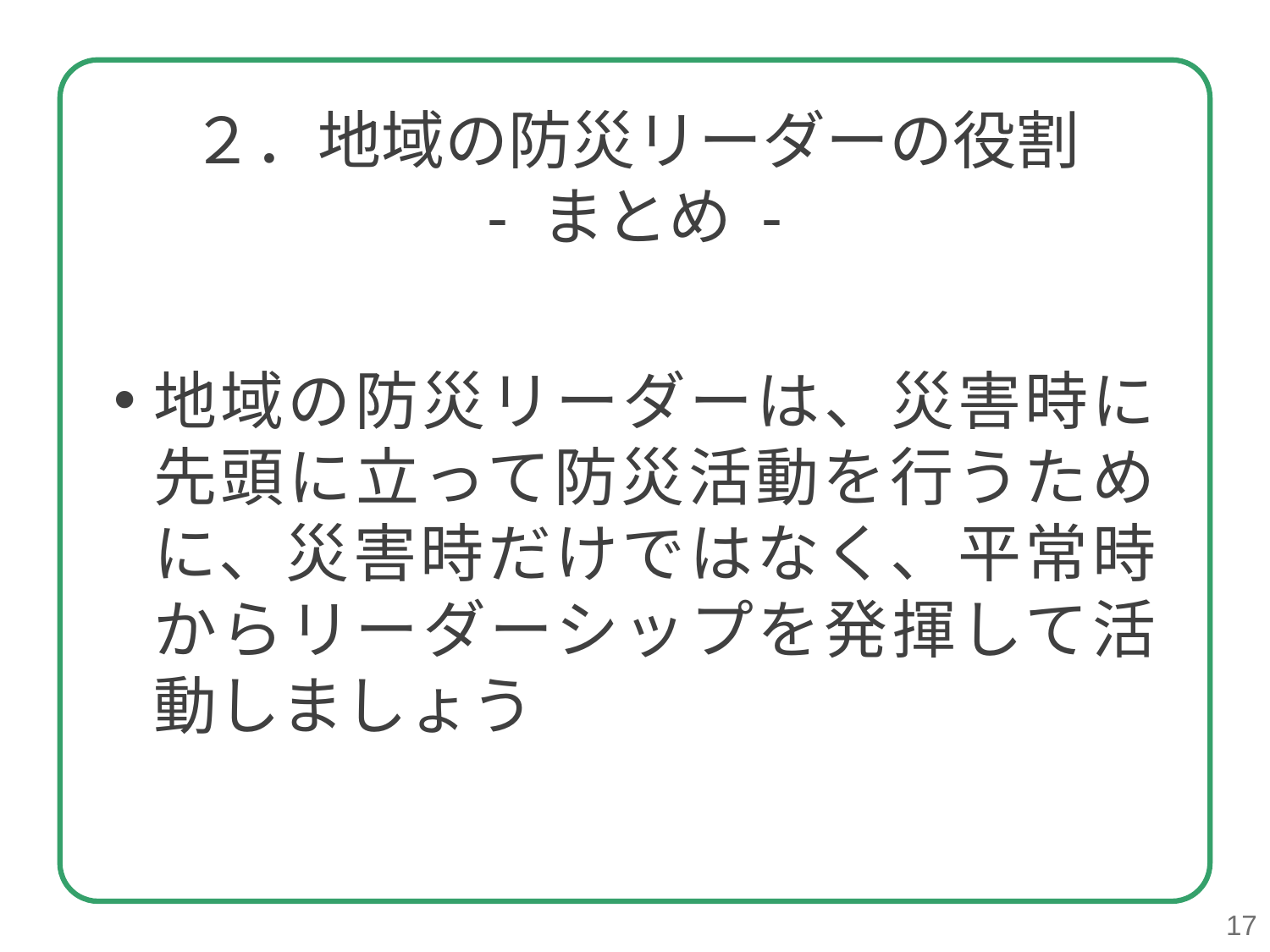

２．地域の防災リーダーの役割
- まとめ -
地域の防災リーダーは、災害時に先頭に立って防災活動を行うために、災害時だけではなく、平常時からリーダーシップを発揮して活動しましょう
17